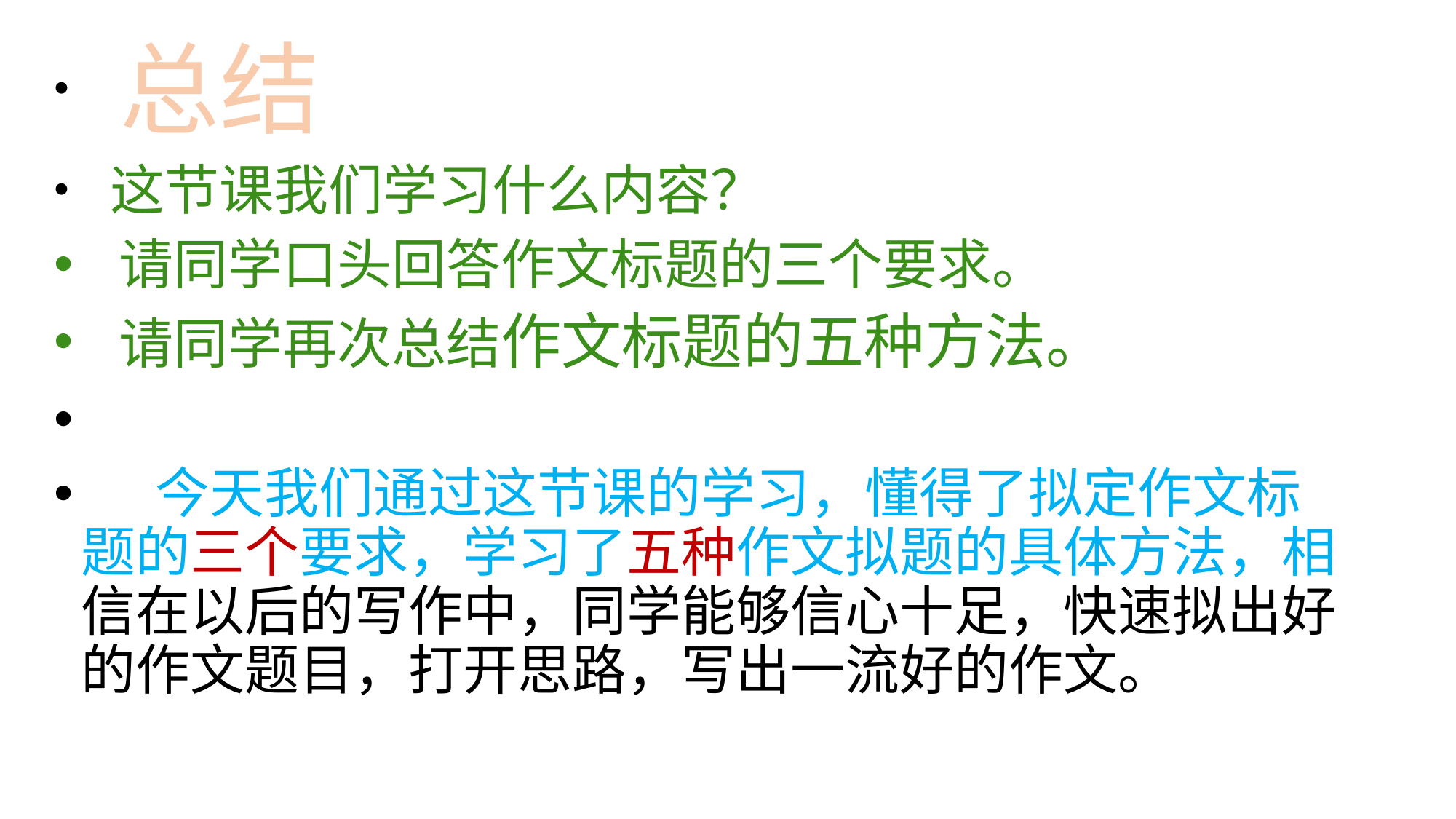

总结
  这节课我们学习什么内容？
  请同学口头回答作文标题的三个要求。
  请同学再次总结作文标题的五种方法。

     今天我们通过这节课的学习，懂得了拟定作文标题的三个要求，学习了五种作文拟题的具体方法，相信在以后的写作中，同学能够信心十足，快速拟出好的作文题目，打开思路，写出一流好的作文。
#